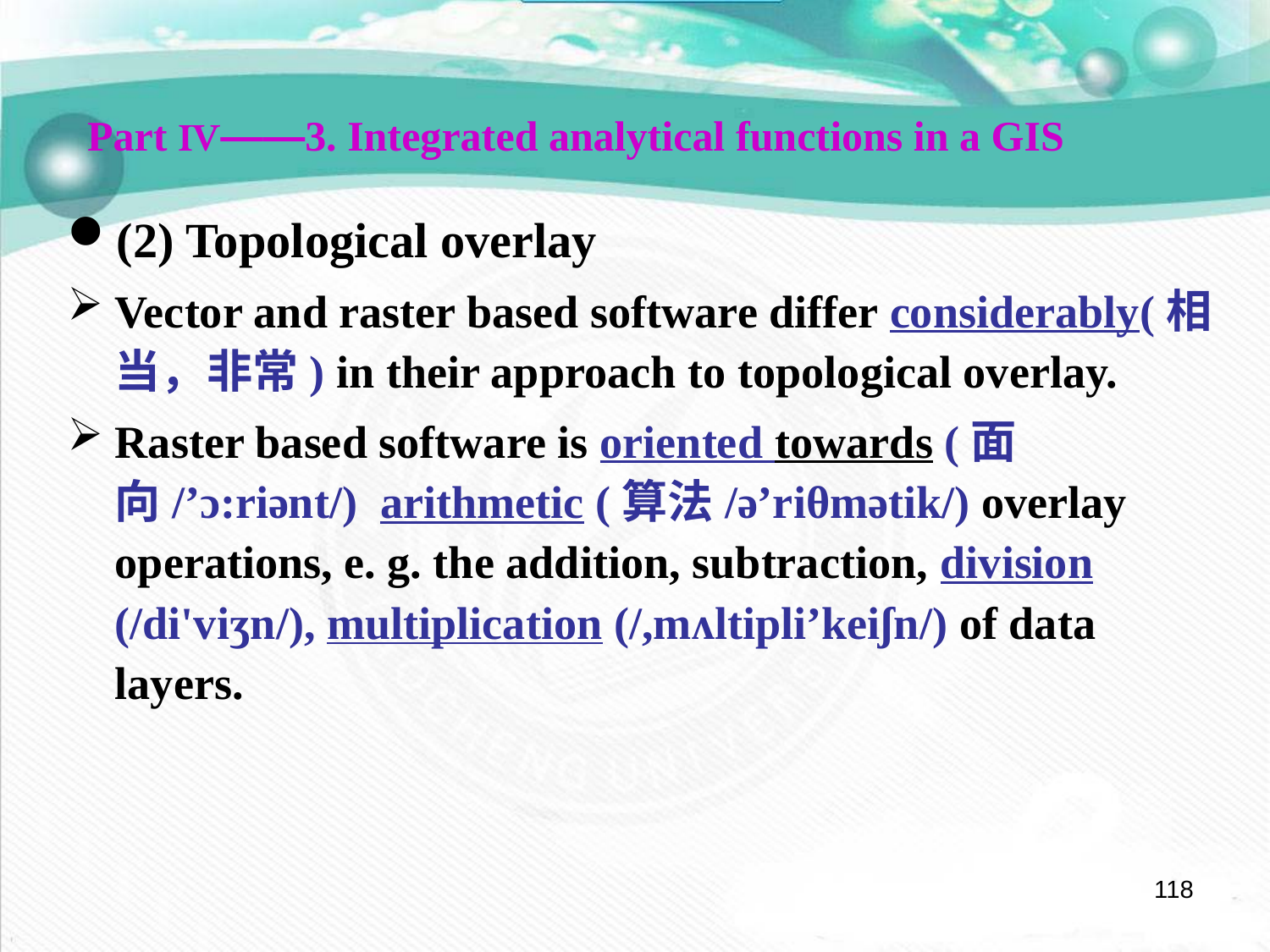

Part Ⅳ——3. Integrated analytical functions in a GIS
(2) Topological overlay
Vector and raster based software differ considerably(相当，非常) in their approach to topological overlay.
Raster based software is oriented towards (面向/’ɔ:riənt/)  arithmetic (算法/ə’riθmətik/) overlay operations, e. g. the addition, subtraction, division (/di'viʒn/), multiplication (/,mʌltipli’keiʃn/) of data layers.
118